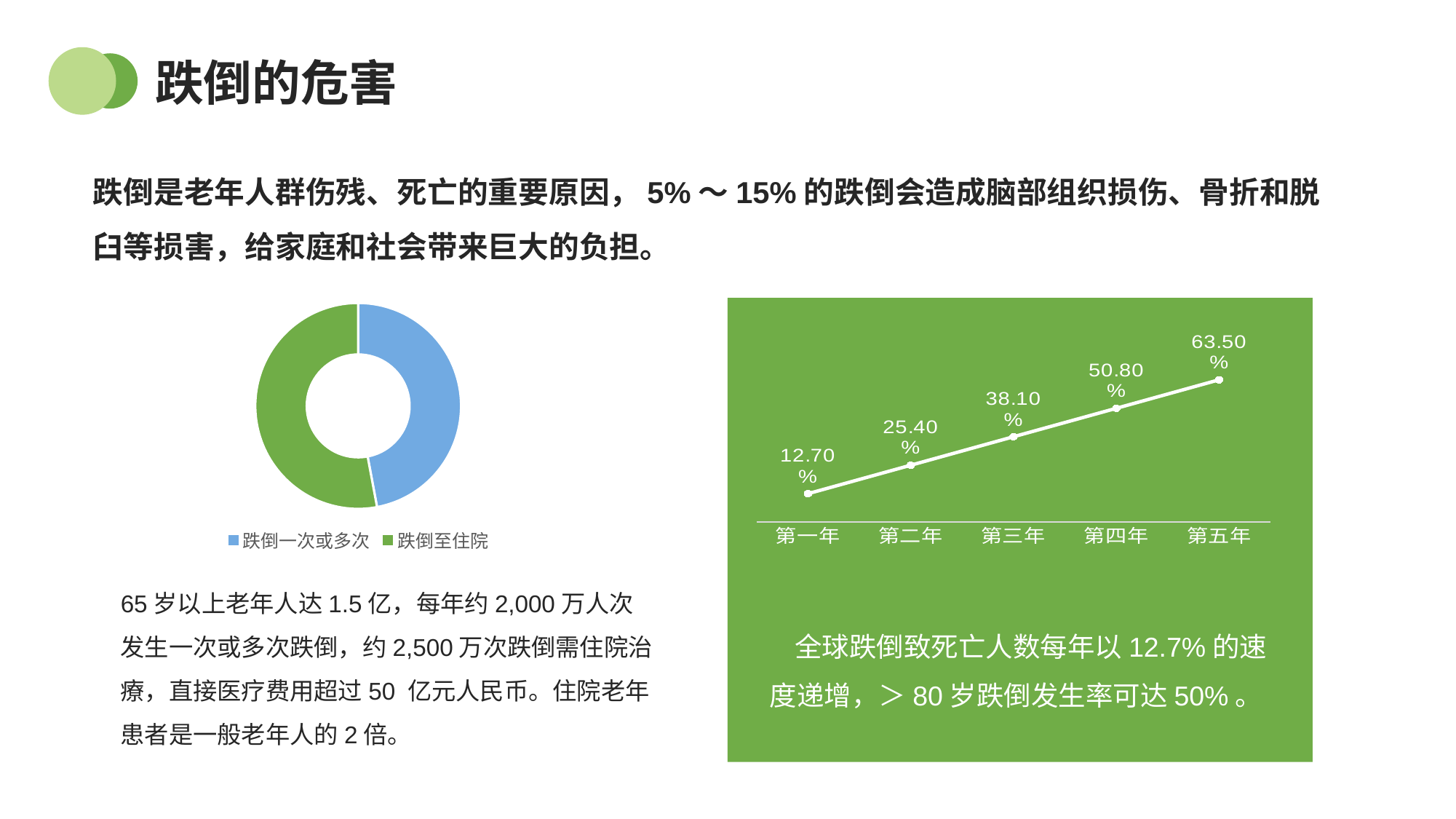

跌倒的危害
跌倒是老年人群伤残、死亡的重要原因，5%～15%的跌倒会造成脑部组织损伤、骨折和脱臼等损害，给家庭和社会带来巨大的负担。

### Chart

| Category | 列2 |
|---|---|
| 跌倒一次或多次 | 40.0 |
| 跌倒至住院 | 45.0 |

### Chart

| Category | 系列 1 |
|---|---|
| 第一年 | 0.127 |
| 第二年 | 0.254 |
| 第三年 | 0.381 |
| 第四年 | 0.508 |
| 第五年 | 0.635 |
   全球跌倒致死亡人数每年以12.7%的速度递增，＞80岁跌倒发生率可达50%。
65岁以上老年人达1.5亿，每年约2,000万人次发生一次或多次跌倒，约2,500万次跌倒需住院治療，直接医疗费用超过50 亿元人民币。住院老年患者是一般老年人的2倍。